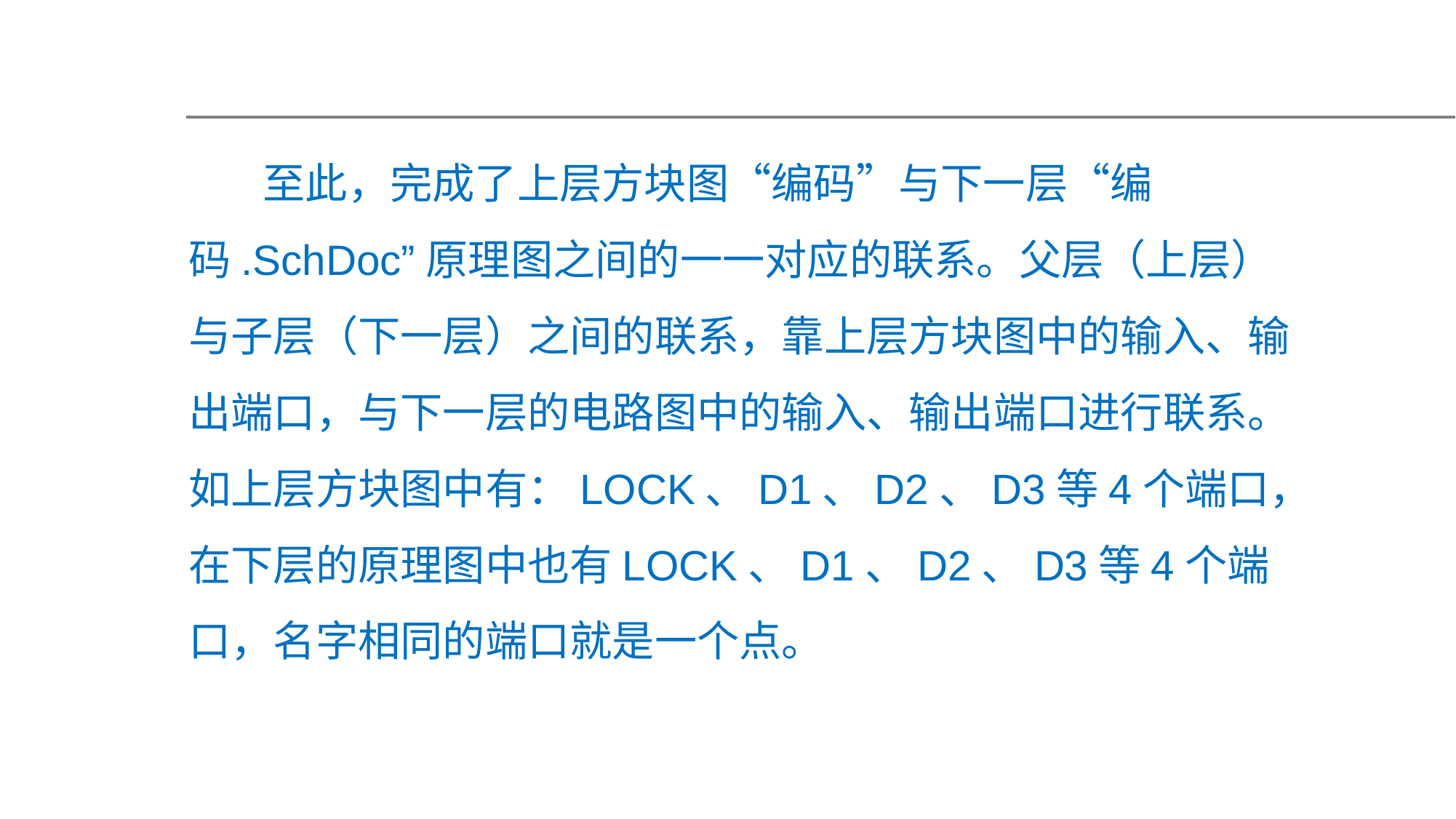

至此，完成了上层方块图“编码”与下一层“编码.SchDoc”原理图之间的一一对应的联系。父层（上层）与子层（下一层）之间的联系，靠上层方块图中的输入、输出端口，与下一层的电路图中的输入、输出端口进行联系。如上层方块图中有：LOCK、D1、D2、D3等4个端口，在下层的原理图中也有LOCK、D1、D2、D3等4个端口，名字相同的端口就是一个点。